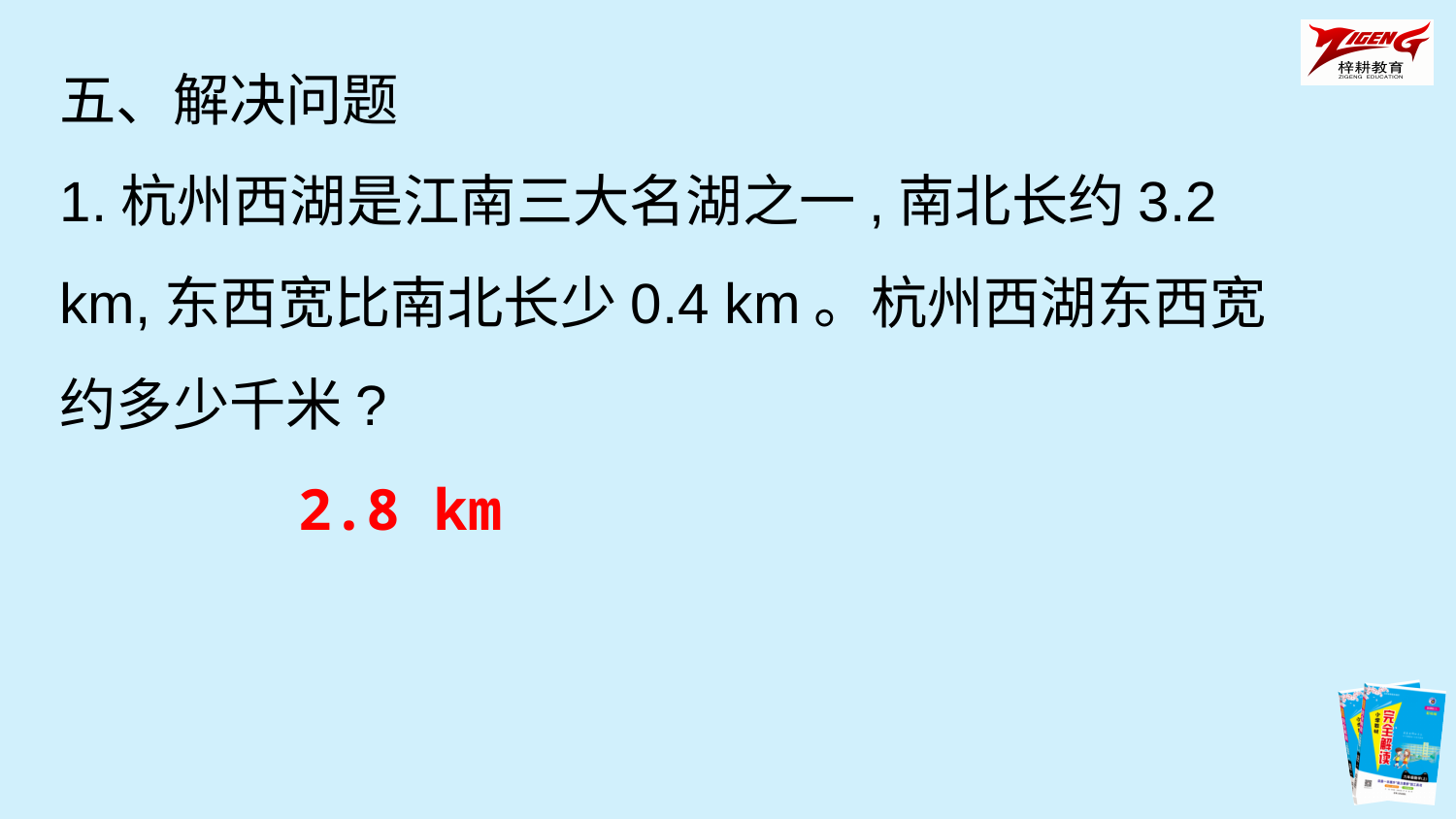

五、解决问题
1.杭州西湖是江南三大名湖之一,南北长约3.2 km,东西宽比南北长少0.4 km。杭州西湖东西宽约多少千米?
2.8 km